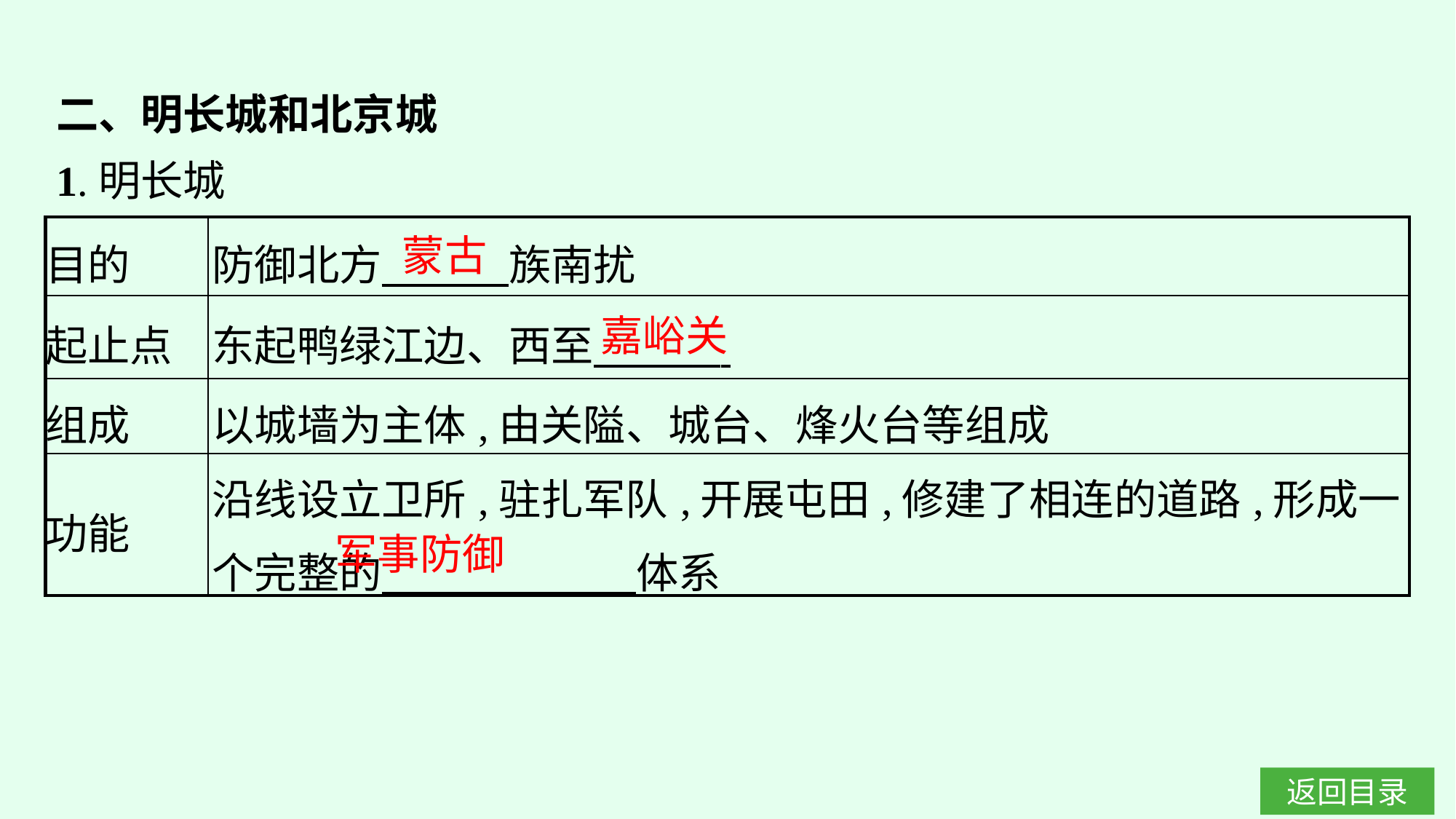

二、明长城和北京城
1.明长城
| 目的 | 防御北方　　　族南扰 |
| --- | --- |
| 起止点 | 东起鸭绿江边、西至 |
| 组成 | 以城墙为主体,由关隘、城台、烽火台等组成 |
| 功能 | 沿线设立卫所,驻扎军队,开展屯田,修建了相连的道路,形成一个完整的　　　　　　体系 |
蒙古
嘉峪关
军事防御